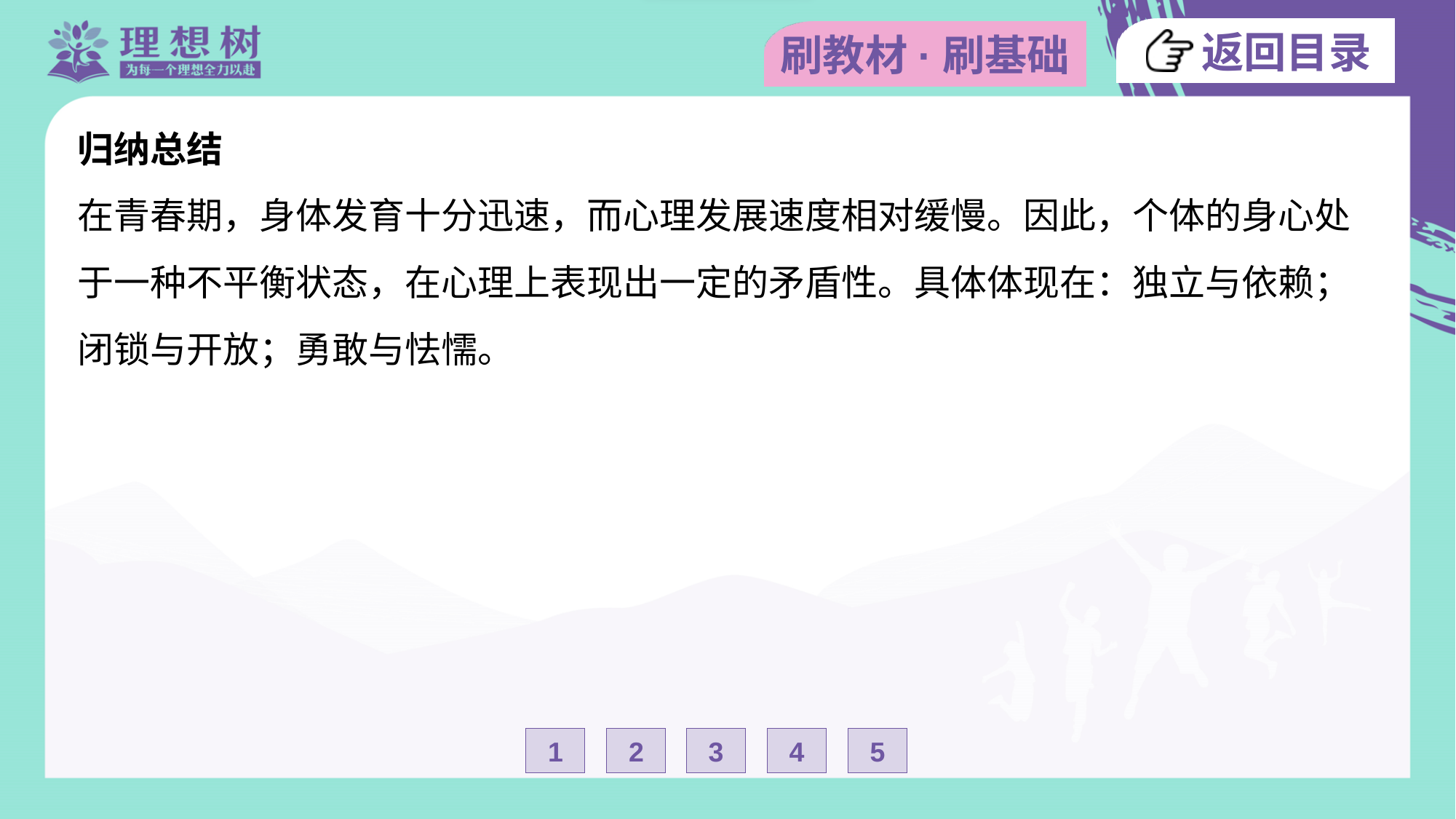

归纳总结
在青春期，身体发育十分迅速，而心理发展速度相对缓慢。因此，个体的身心处
于一种不平衡状态，在心理上表现出一定的矛盾性。具体体现在：独立与依赖；
闭锁与开放；勇敢与怯懦。